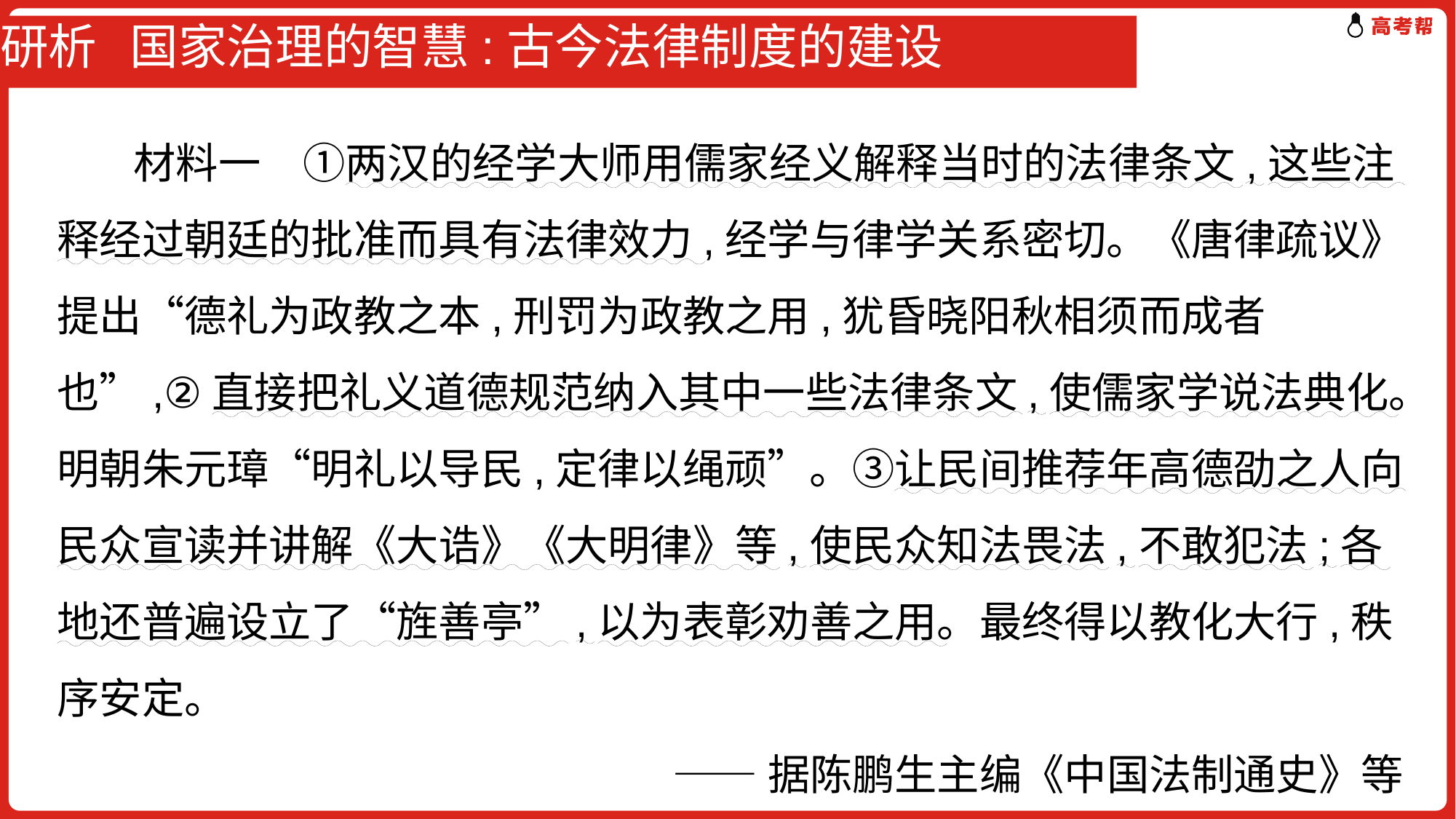

# 研析   国家治理的智慧:古今法律制度的建设
       材料一　①两汉的经学大师用儒家经义解释当时的法律条文,这些注释经过朝廷的批准而具有法律效力,经学与律学关系密切。《唐律疏议》提出“德礼为政教之本,刑罚为政教之用,犹昏晓阳秋相须而成者也”,②直接把礼义道德规范纳入其中一些法律条文,使儒家学说法典化。明朝朱元璋“明礼以导民,定律以绳顽”。③让民间推荐年高德劭之人向民众宣读并讲解《大诰》《大明律》等,使民众知法畏法,不敢犯法;各地还普遍设立了“旌善亭”,以为表彰劝善之用。最终得以教化大行,秩序安定。
——据陈鹏生主编《中国法制通史》等